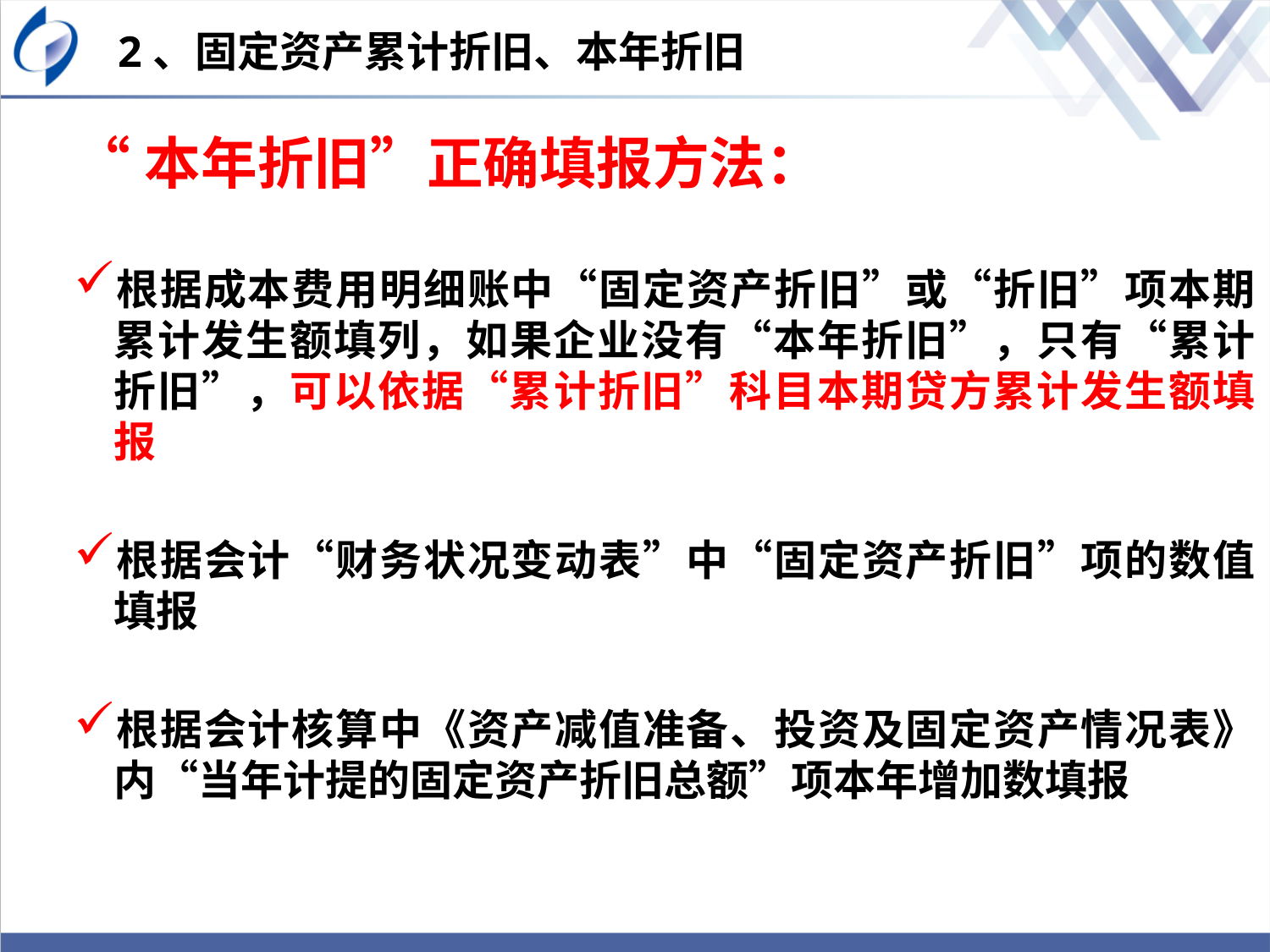

2、固定资产累计折旧、本年折旧
“本年折旧”正确填报方法：

根据成本费用明细账中“固定资产折旧”或“折旧”项本期累计发生额填列，如果企业没有“本年折旧”，只有“累计折旧”，可以依据“累计折旧”科目本期贷方累计发生额填报

根据会计“财务状况变动表”中“固定资产折旧”项的数值填报

根据会计核算中《资产减值准备、投资及固定资产情况表》内“当年计提的固定资产折旧总额”项本年增加数填报